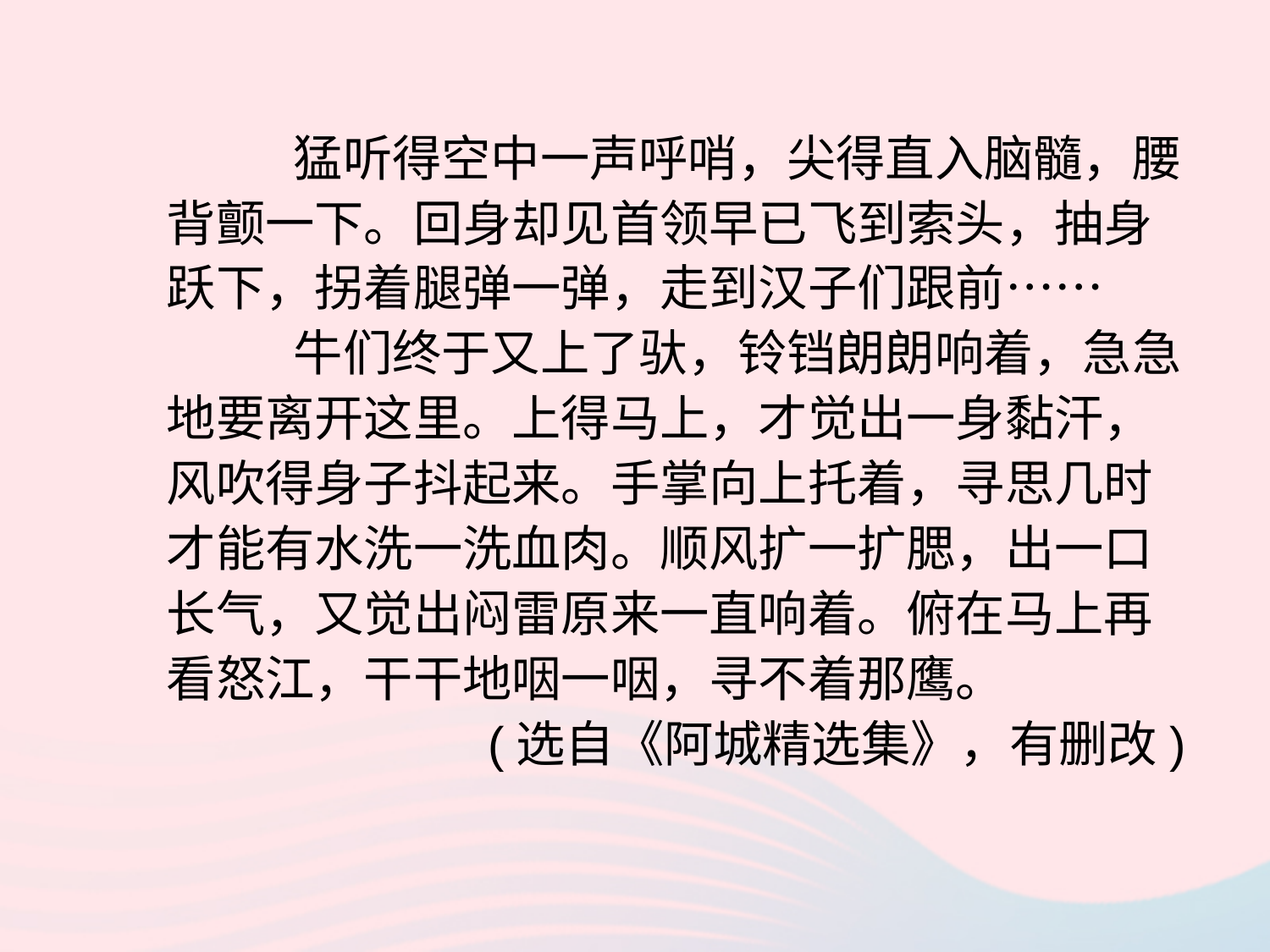

猛听得空中一声呼哨，尖得直入脑髓，腰背颤一下。回身却见首领早已飞到索头，抽身跃下，拐着腿弹一弹，走到汉子们跟前……
	牛们终于又上了驮，铃铛朗朗响着，急急地要离开这里。上得马上，才觉出一身黏汗，风吹得身子抖起来。手掌向上托着，寻思几时才能有水洗一洗血肉。顺风扩一扩腮，出一口长气，又觉出闷雷原来一直响着。俯在马上再看怒江，干干地咽一咽，寻不着那鹰。
(选自《阿城精选集》，有删改)